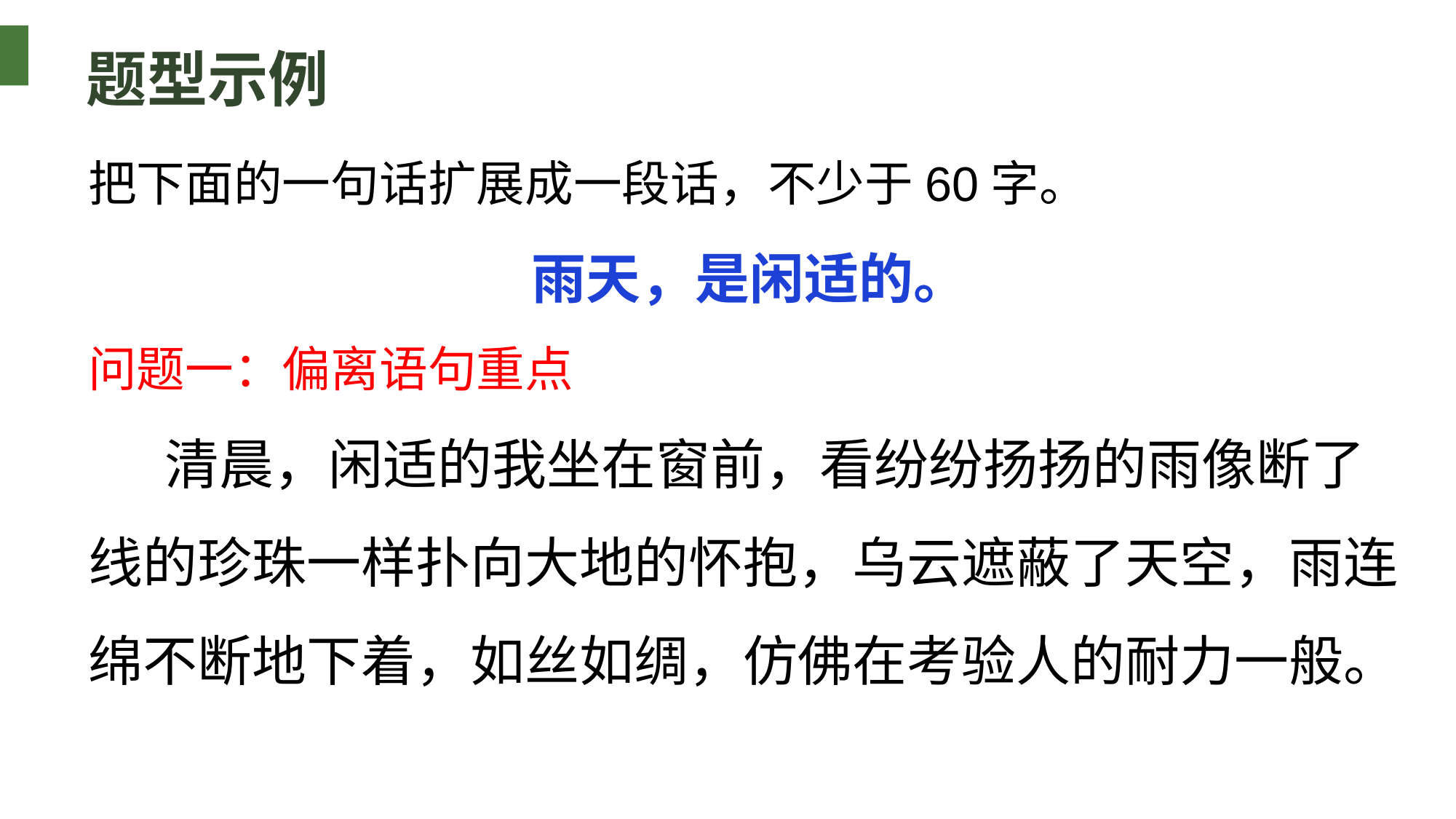

题型示例
把下面的一句话扩展成一段话，不少于60字。
雨天，是闲适的。
问题一：偏离语句重点
      清晨，闲适的我坐在窗前，看纷纷扬扬的雨像断了线的珍珠一样扑向大地的怀抱，乌云遮蔽了天空，雨连绵不断地下着，如丝如绸，仿佛在考验人的耐力一般。